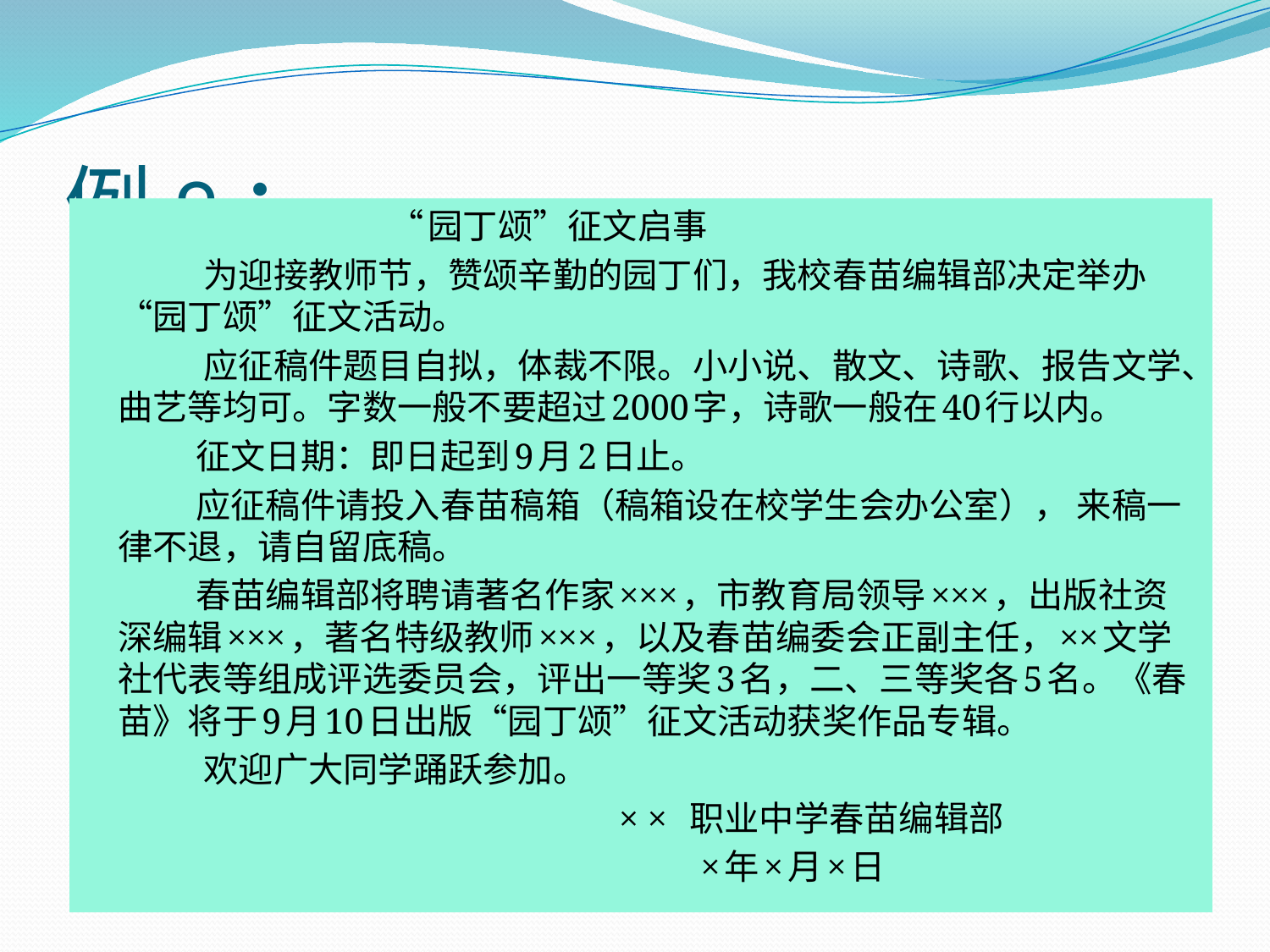

# 例9：
                                                          “园丁颂”征文启事
               为迎接教师节，赞颂辛勤的园丁们，我校春苗编辑部决定举办“园丁颂”征文活动。
               应征稿件题目自拟，体裁不限。小小说、散文、诗歌、报告文学、曲艺等均可。字数一般不要超过2000字，诗歌一般在40行以内。
              征文日期：即日起到9月2日止。
              应征稿件请投入春苗稿箱（稿箱设在校学生会办公室）， 来稿一律不退，请自留底稿。
              春苗编辑部将聘请著名作家×××，市教育局领导×××，出版社资深编辑×××，著名特级教师×××，以及春苗编委会正副主任，××文学社代表等组成评选委员会，评出一等奖3名，二、三等奖各5名。《春苗》将于9月10日出版“园丁颂”征文活动获奖作品专辑。
               欢迎广大同学踊跃参加。
                                                           × ×  职业中学春苗编辑部
                                                                    ×年×月×日